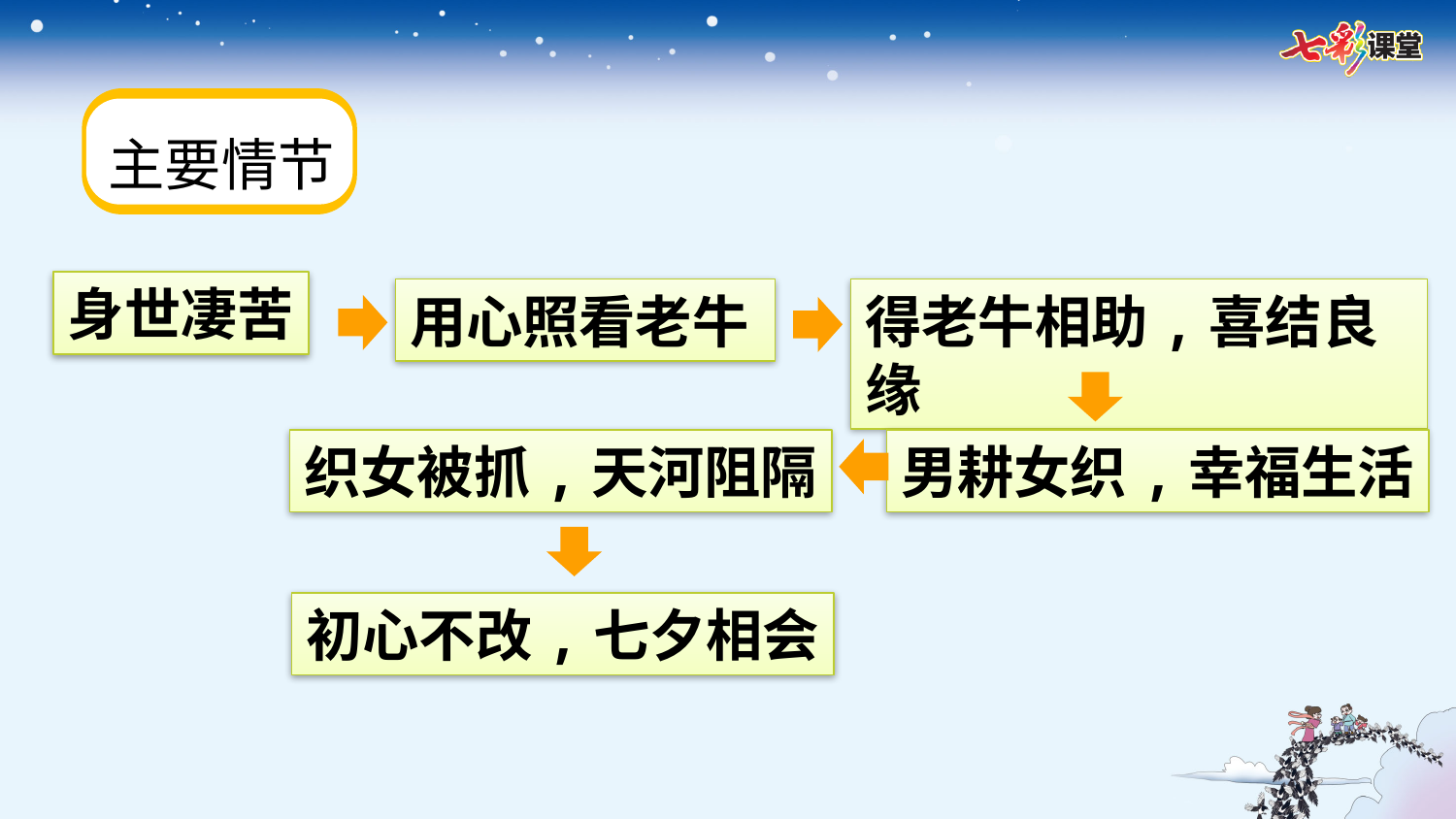

主要情节

身世凄苦
用心照看老牛
得老牛相助,喜结良缘

织女被抓,天河阻隔
男耕女织,幸福生活

初心不改,七夕相会